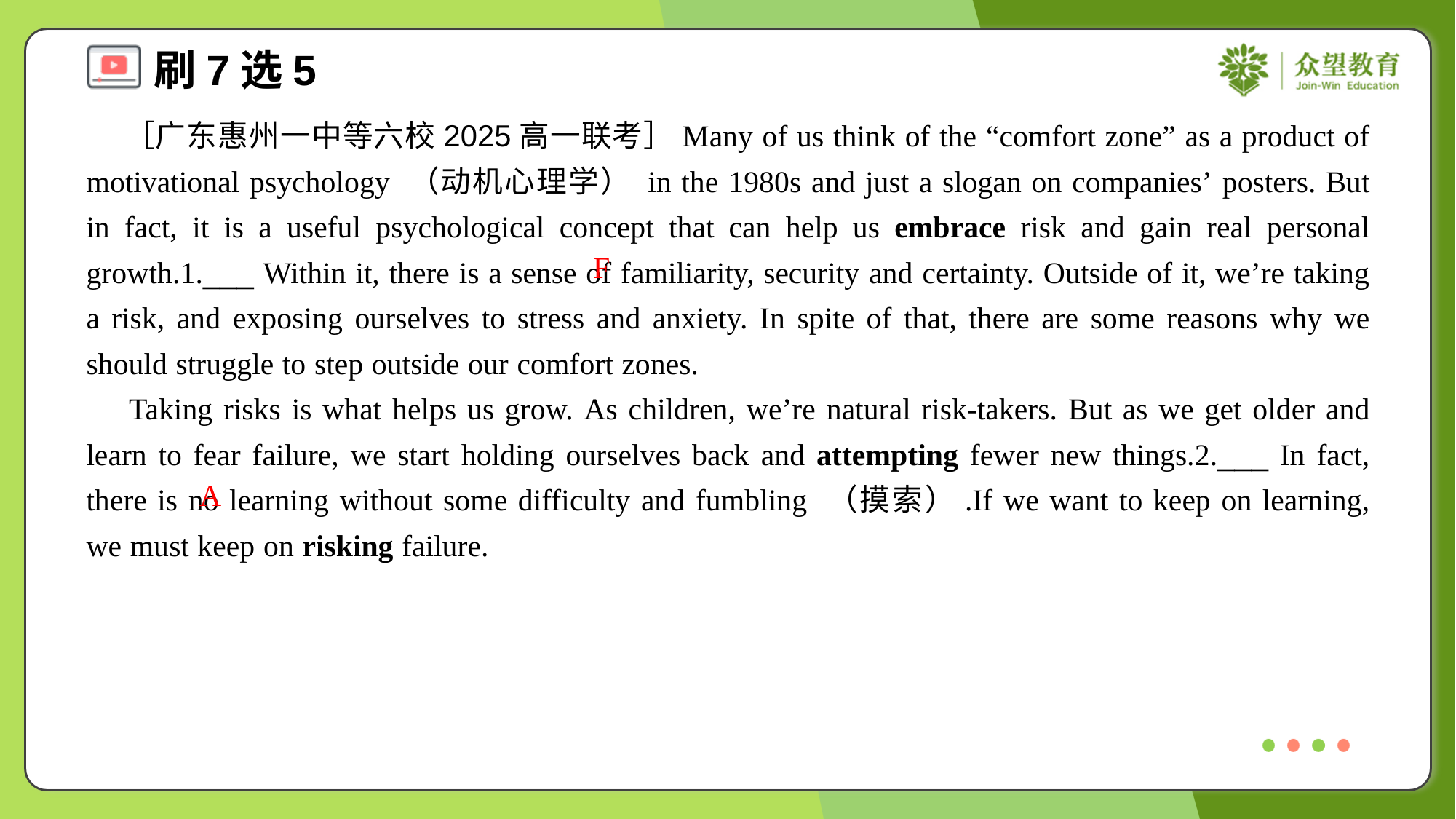

［广东惠州一中等六校2025高一联考］Many of us think of the “comfort zone” as a product of motivational psychology （动机心理学） in the 1980s and just a slogan on companies’ posters. But in fact, it is a useful psychological concept that can help us embrace risk and gain real personal growth.1.___ Within it, there is a sense of familiarity, security and certainty. Outside of it, we’re taking a risk, and exposing ourselves to stress and anxiety. In spite of that, there are some reasons why we should struggle to step outside our comfort zones.
    Taking risks is what helps us grow. As children, we’re natural risk-takers. But as we get older and learn to fear failure, we start holding ourselves back and attempting fewer new things.2.___ In fact, there is no learning without some difficulty and fumbling （摸索）.If we want to keep on learning, we must keep on risking failure.

F
A